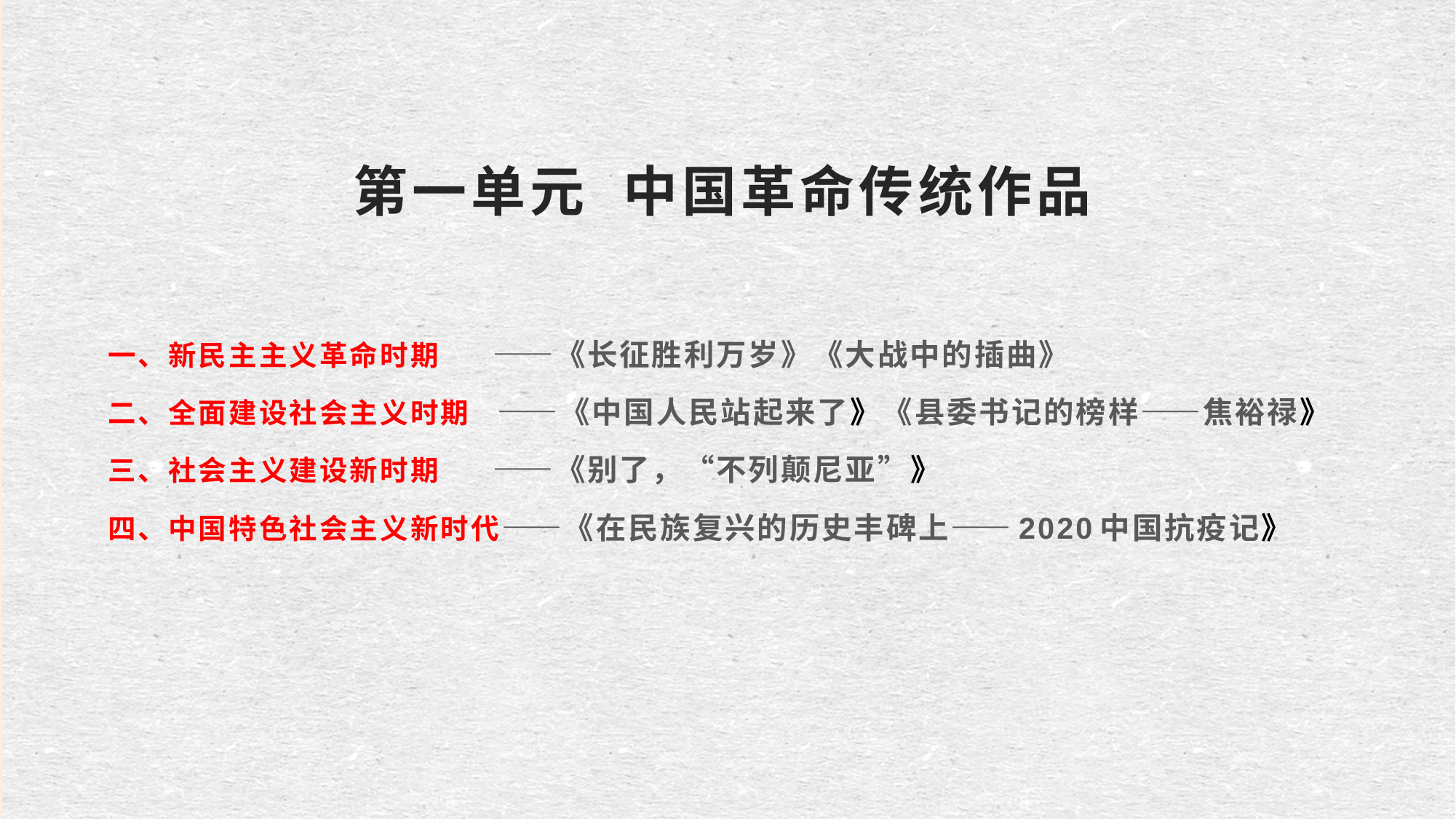

# 第一单元  中国革命传统作品
一、新民主主义革命时期      ——《长征胜利万岁》《大战中的插曲》
二、全面建设社会主义时期   ——《中国人民站起来了》《县委书记的榜样——焦裕禄》
三、社会主义建设新时期      ——《别了，“不列颠尼亚”》
四、中国特色社会主义新时代——《在民族复兴的历史丰碑上——2020中国抗疫记》